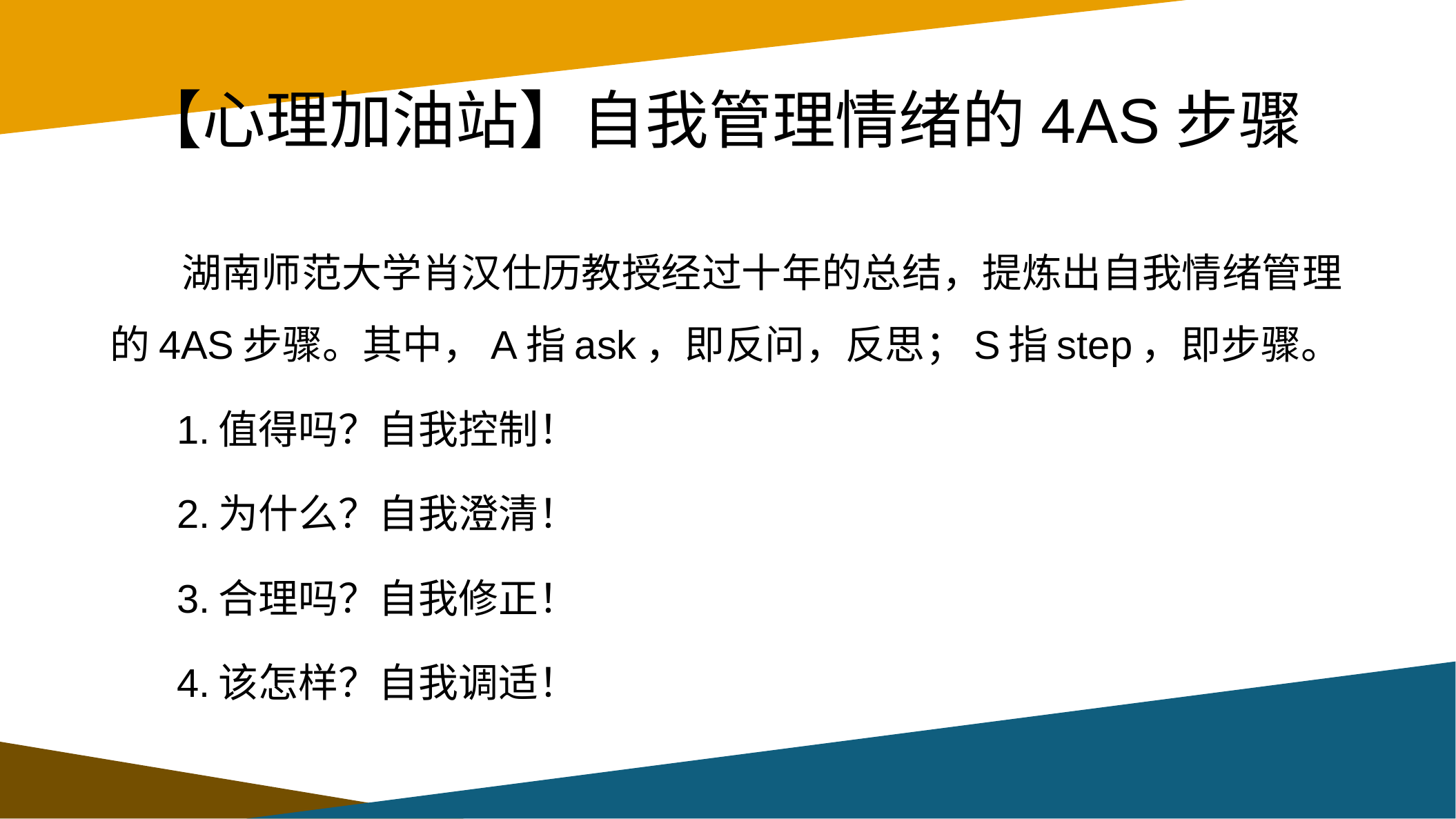

# 【心理加油站】自我管理情绪的4AS步骤
       湖南师范大学肖汉仕历教授经过十年的总结，提炼出自我情绪管理的4AS步骤。其中，A指ask，即反问，反思；S指step，即步骤。
      1.值得吗？自我控制！
      2.为什么？自我澄清！
      3.合理吗？自我修正！
      4.该怎样？自我调适！